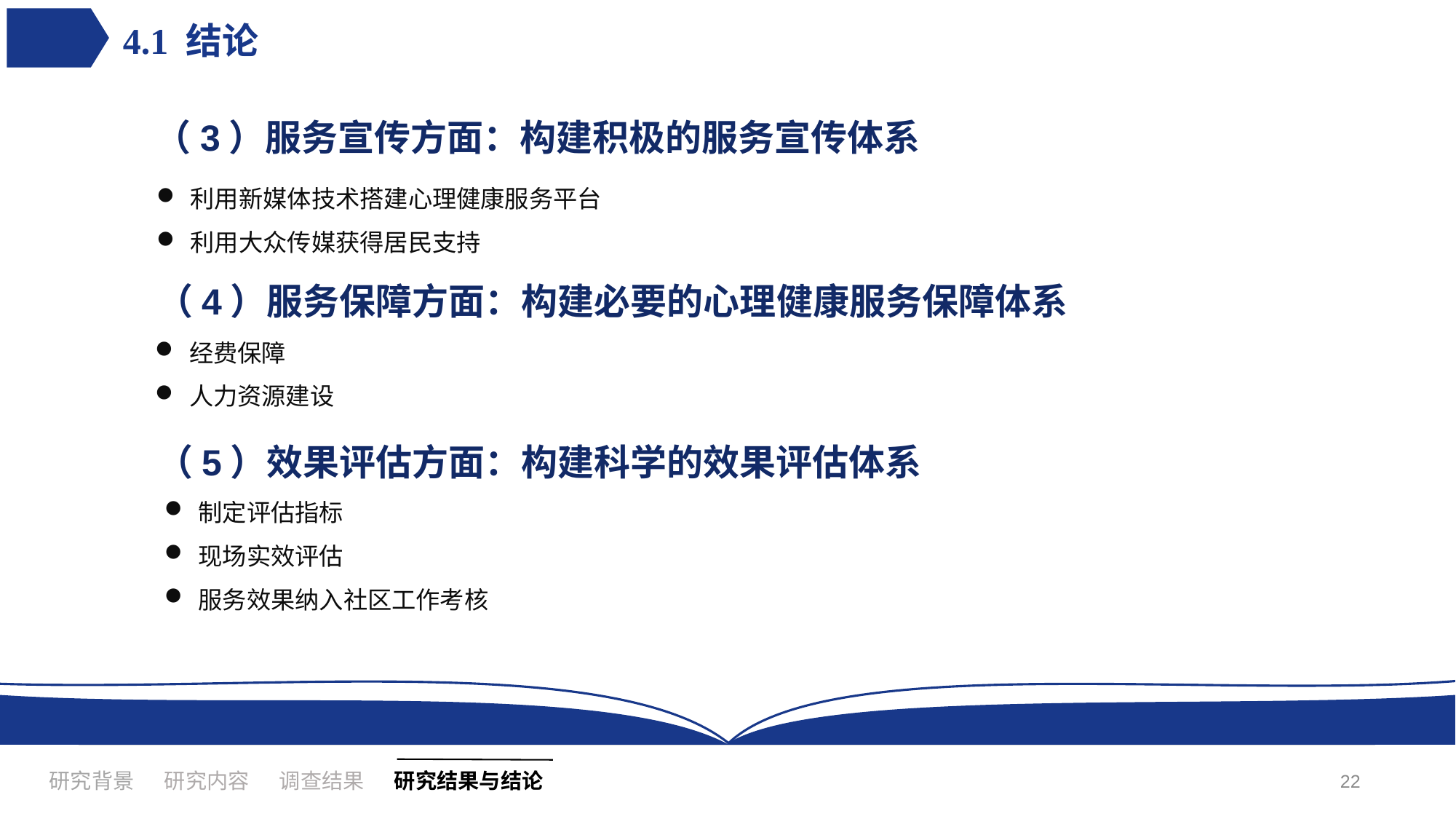

4.1 结论
（3）服务宣传方面：构建积极的服务宣传体系
利用新媒体技术搭建心理健康服务平台
利用大众传媒获得居民支持
（4）服务保障方面：构建必要的心理健康服务保障体系
经费保障
人力资源建设
（5）效果评估方面：构建科学的效果评估体系
制定评估指标
现场实效评估
服务效果纳入社区工作考核

22
研究内容
调查结果
研究背景
研究结果与结论